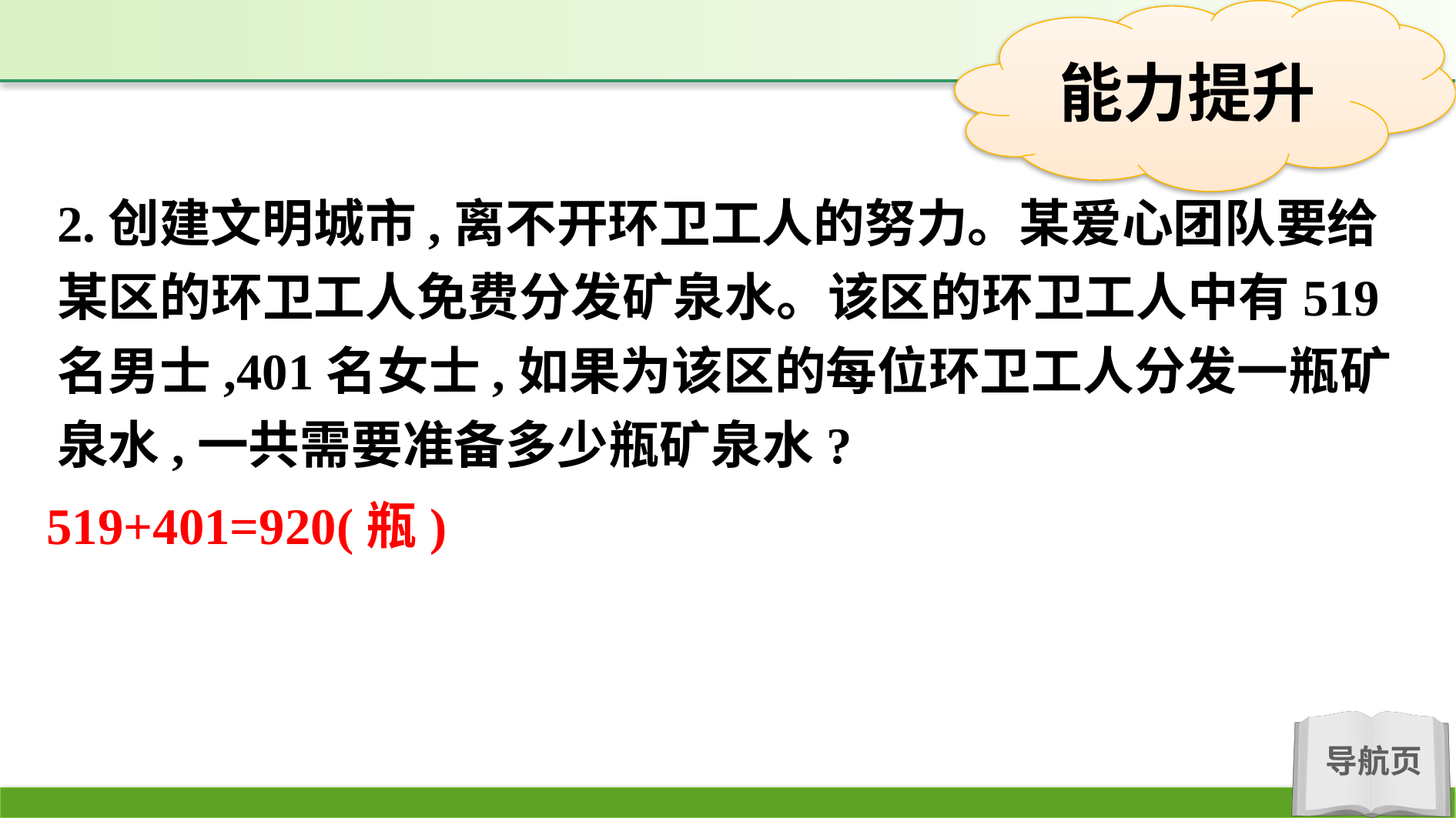

2.创建文明城市,离不开环卫工人的努力。某爱心团队要给某区的环卫工人免费分发矿泉水。该区的环卫工人中有519名男士,401名女士,如果为该区的每位环卫工人分发一瓶矿泉水,一共需要准备多少瓶矿泉水?
519+401=920(瓶)